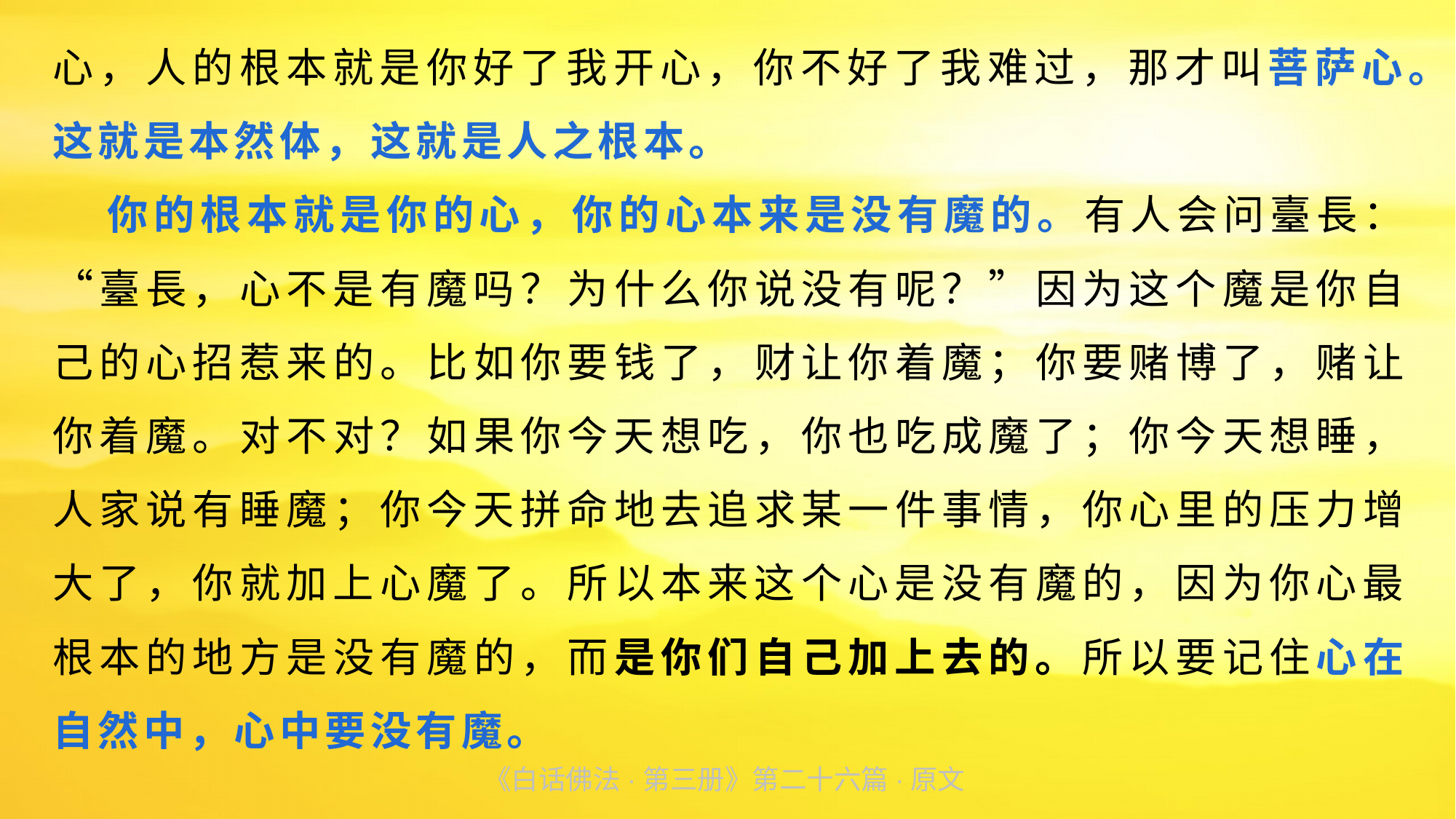

心，人的根本就是你好了我开心，你不好了我难过，那才叫菩萨心。这就是本然体，这就是人之根本。
   你的根本就是你的心，你的心本来是没有魔的。有人会问臺長：“臺長，心不是有魔吗？为什么你说没有呢？”因为这个魔是你自己的心招惹来的。比如你要钱了，财让你着魔；你要赌博了，赌让你着魔。对不对？如果你今天想吃，你也吃成魔了；你今天想睡，人家说有睡魔；你今天拼命地去追求某一件事情，你心里的压力增大了，你就加上心魔了。所以本来这个心是没有魔的，因为你心最根本的地方是没有魔的，而是你们自己加上去的。所以要记住心在自然中，心中要没有魔。
《白话佛法·第三册》第二十六篇·原文